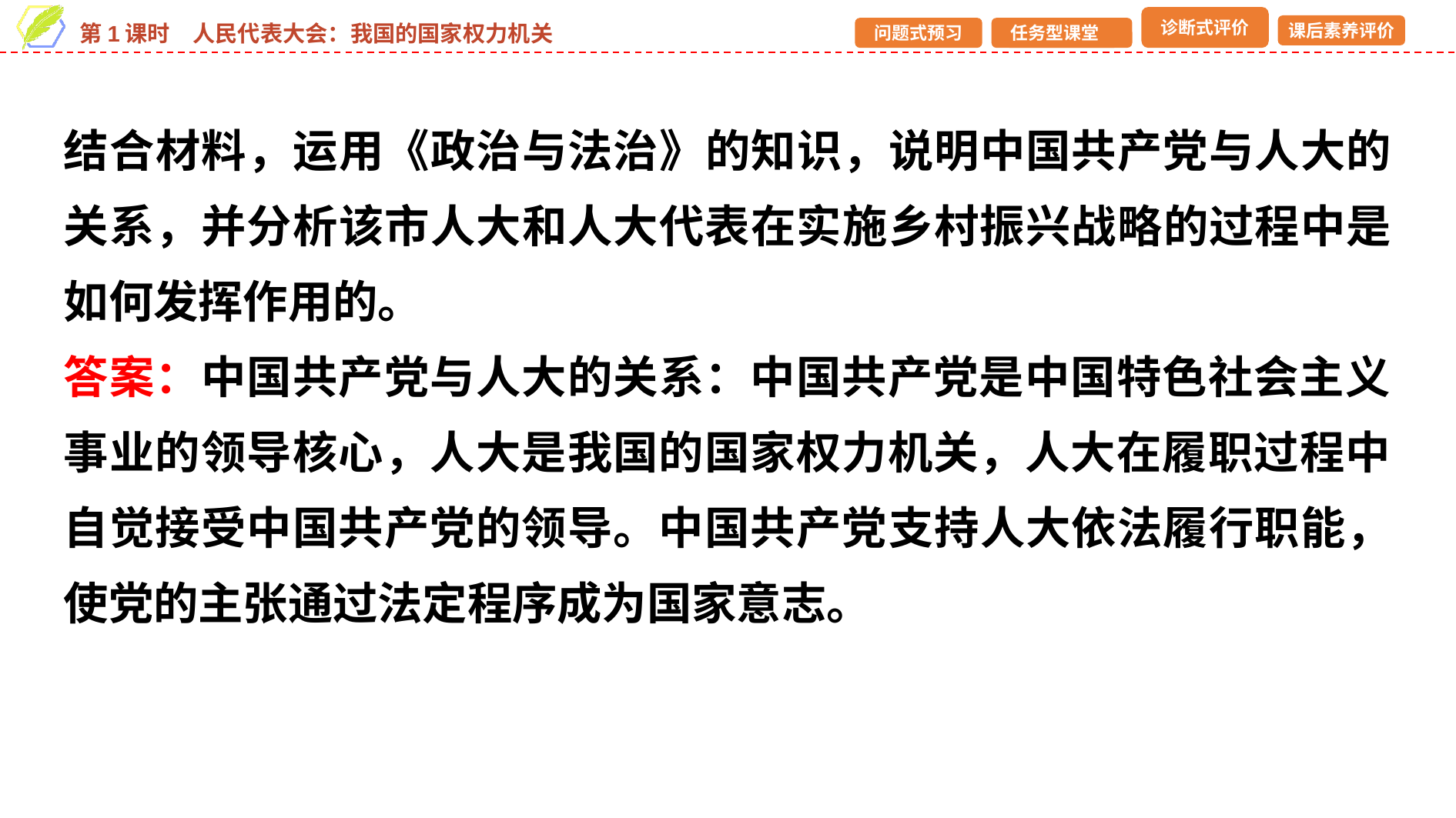

结合材料，运用《政治与法治》的知识，说明中国共产党与人大的关系，并分析该市人大和人大代表在实施乡村振兴战略的过程中是如何发挥作用的。
答案：中国共产党与人大的关系：中国共产党是中国特色社会主义事业的领导核心，人大是我国的国家权力机关，人大在履职过程中自觉接受中国共产党的领导。中国共产党支持人大依法履行职能，使党的主张通过法定程序成为国家意志。